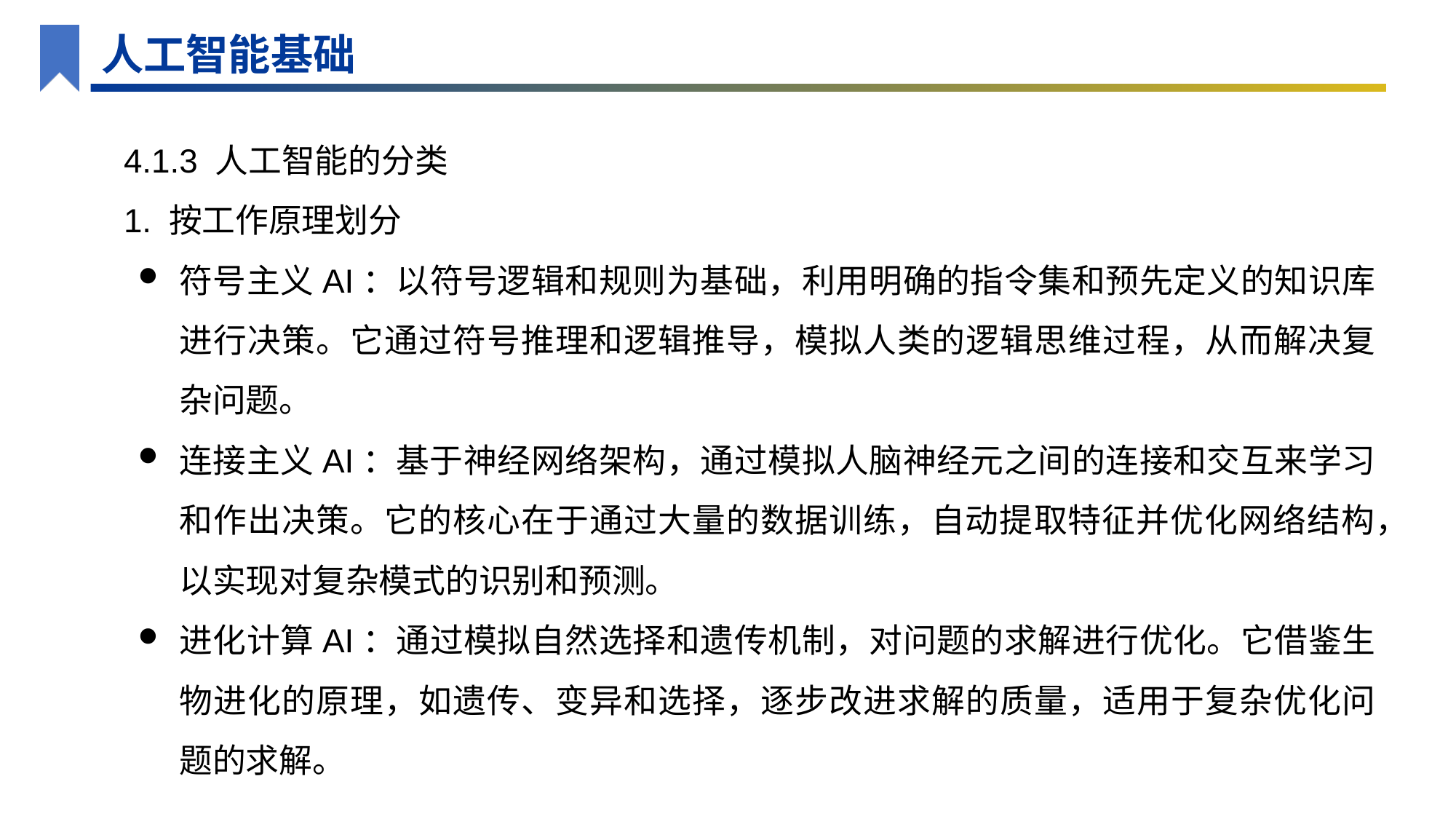

人工智能基础
4.1.3 人工智能的分类
1. 按工作原理划分
符号主义AI：以符号逻辑和规则为基础，利用明确的指令集和预先定义的知识库进行决策。它通过符号推理和逻辑推导，模拟人类的逻辑思维过程，从而解决复杂问题。
连接主义AI：基于神经网络架构，通过模拟人脑神经元之间的连接和交互来学习和作出决策。它的核心在于通过大量的数据训练，自动提取特征并优化网络结构，以实现对复杂模式的识别和预测。
进化计算AI：通过模拟自然选择和遗传机制，对问题的求解进行优化。它借鉴生物进化的原理，如遗传、变异和选择，逐步改进求解的质量，适用于复杂优化问题的求解。